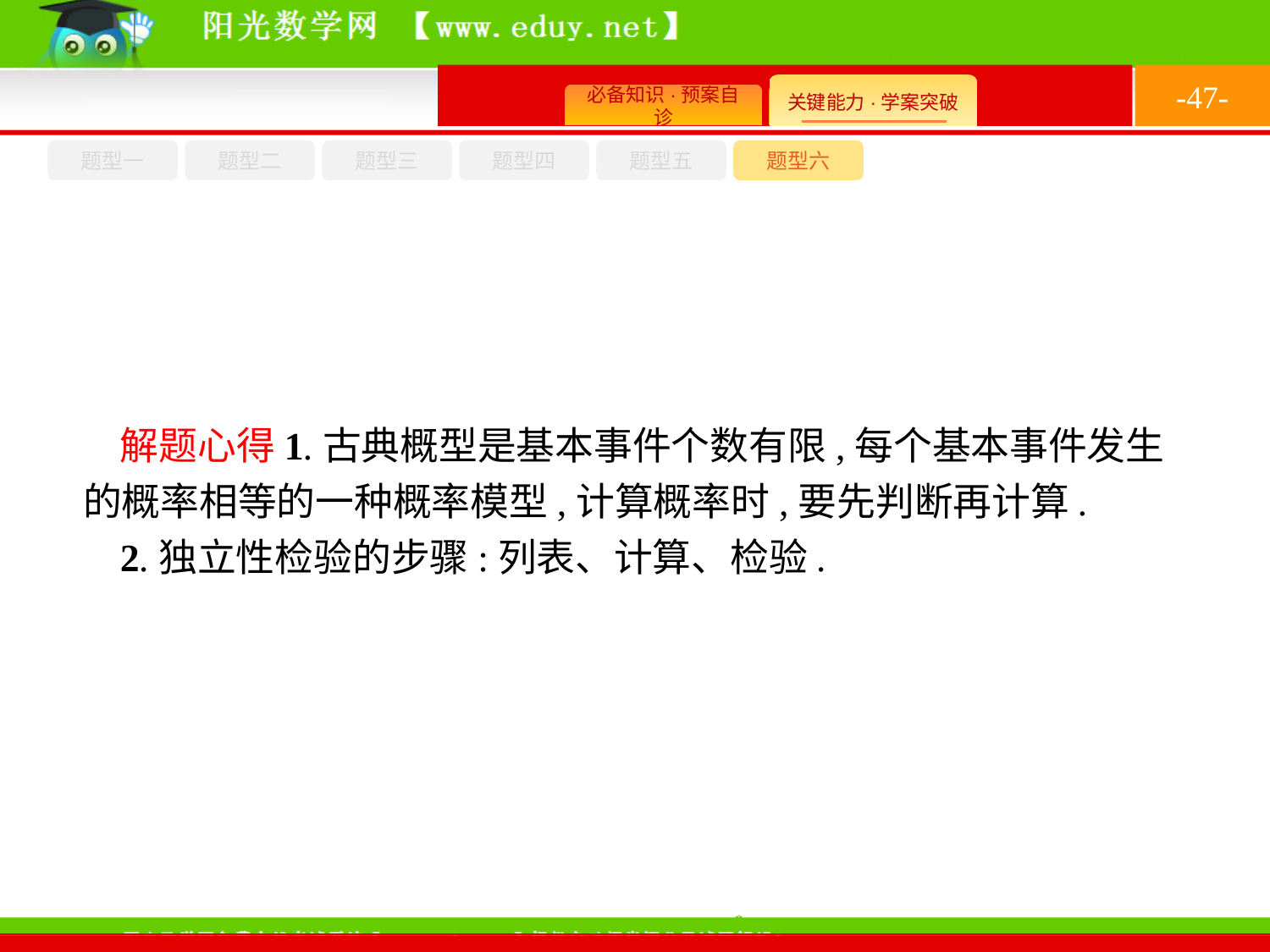

-47-
题型六
题型四
题型五
题型一
题型三
题型二
解题心得1.古典概型是基本事件个数有限,每个基本事件发生的概率相等的一种概率模型,计算概率时,要先判断再计算.
2.独立性检验的步骤:列表、计算、检验.